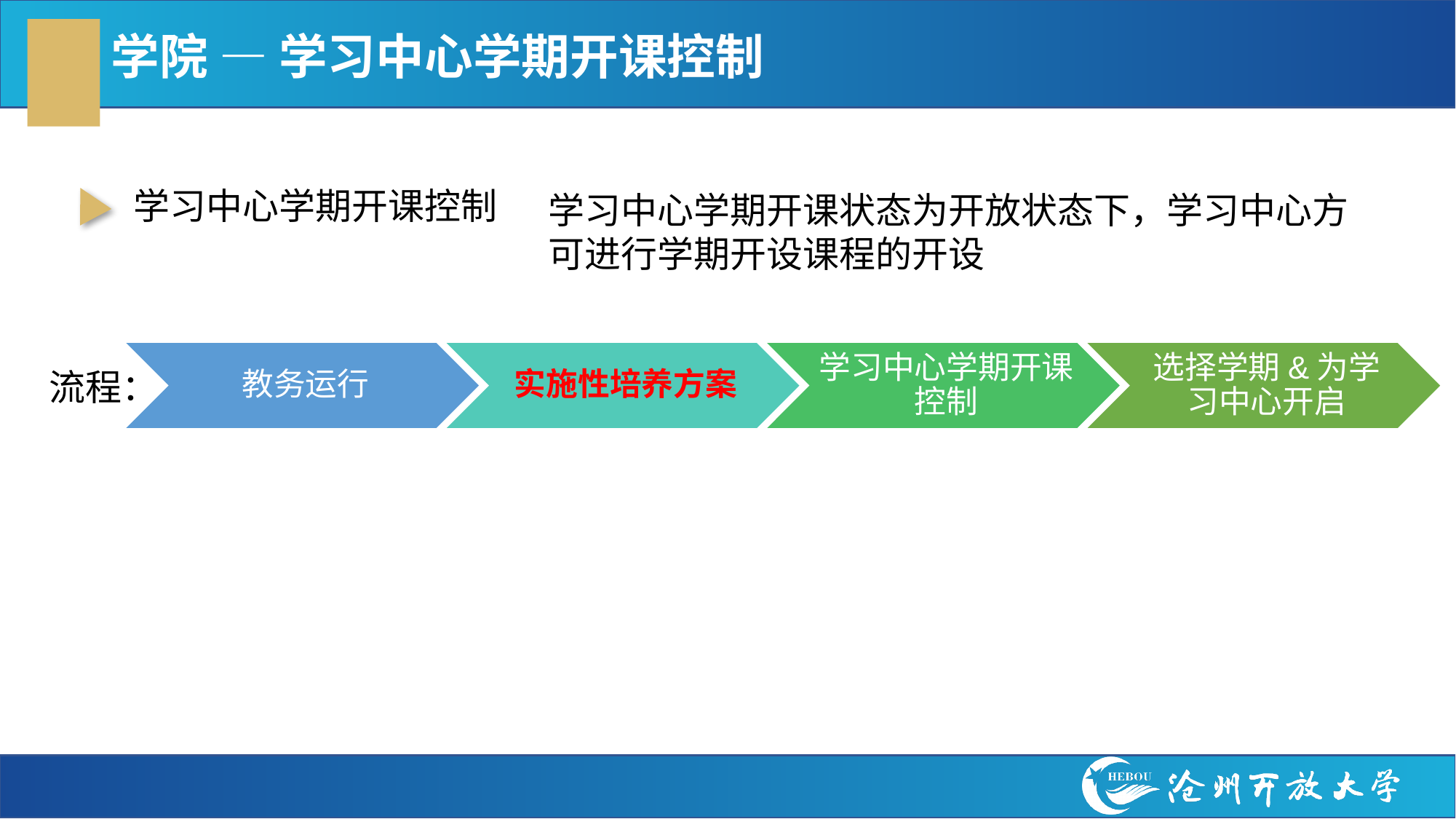

# 学院 — 学习中心学期开课控制
学习中心学期开课控制
学习中心学期开课状态为开放状态下，学习中心方可进行学期开设课程的开设

教务运行
实施性培养方案
学习中心学期开课控制
选择学期&为学习中心开启
流程：